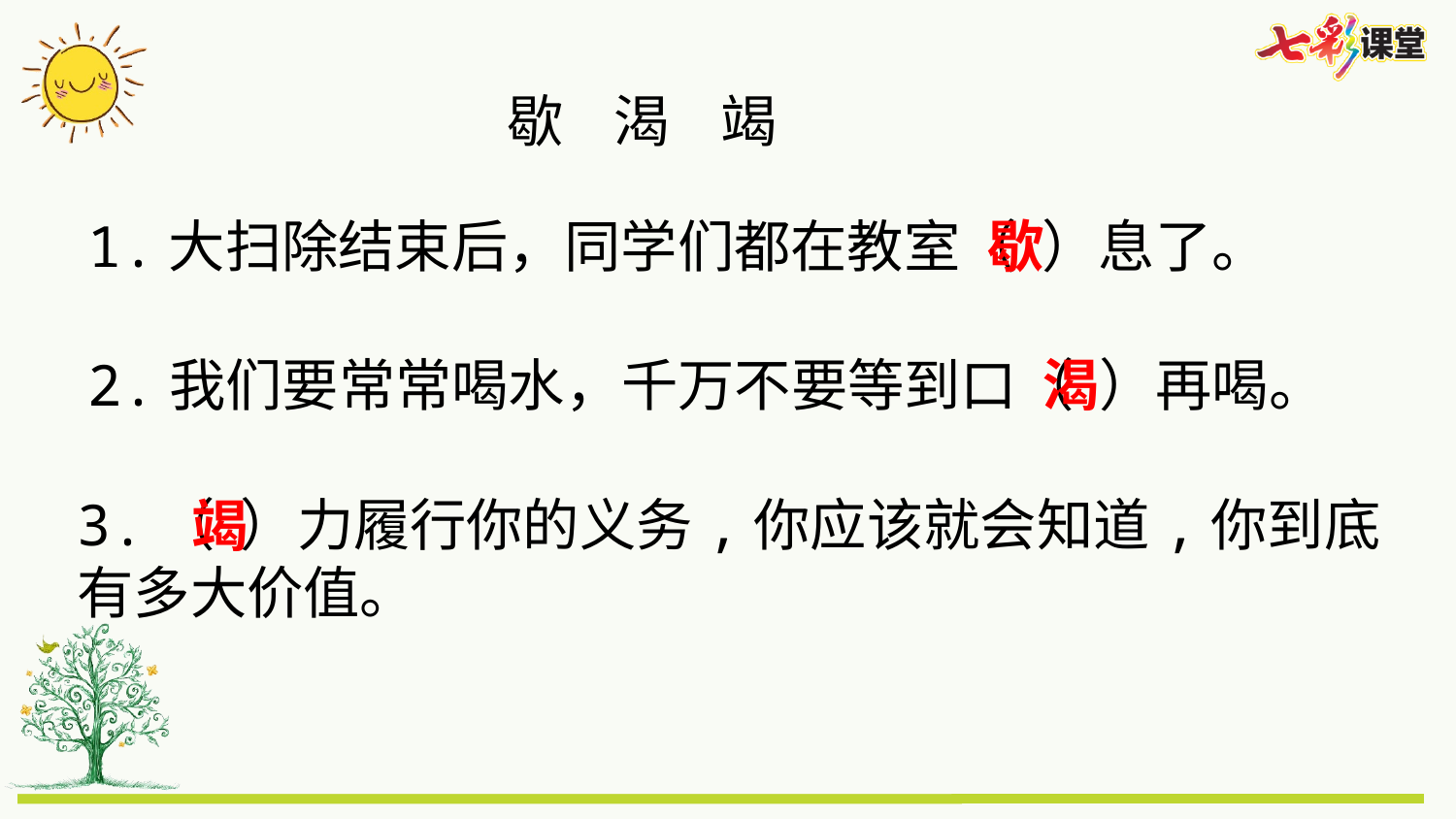

歇    渴    竭
1.大扫除结束后，同学们都在教室（  ）息了。
歇
渴
2.我们要常常喝水，千万不要等到口（  ）再喝。
3.（  ）力履行你的义务,你应该就会知道,你到底有多大价值。
竭